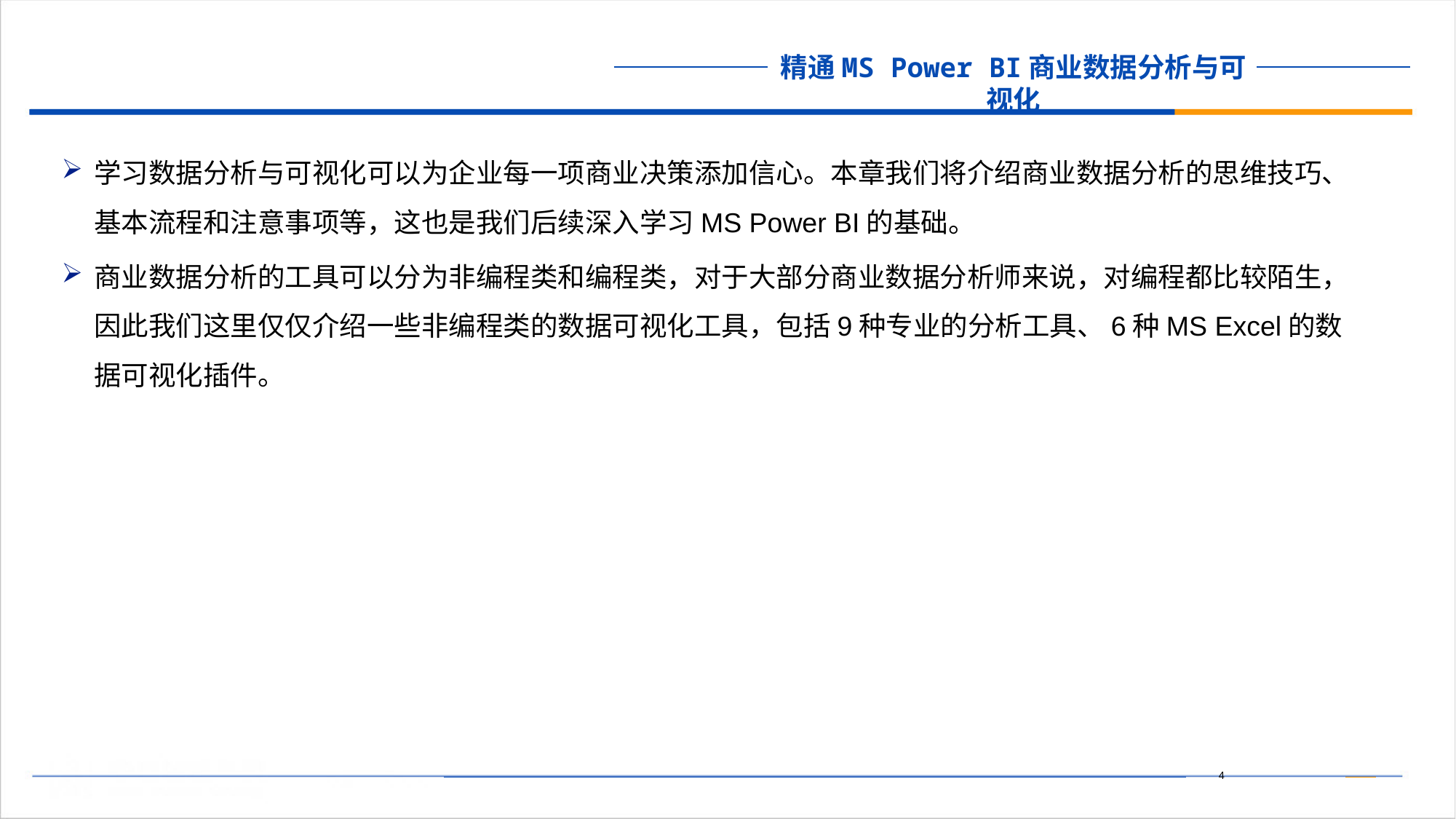

学习数据分析与可视化可以为企业每一项商业决策添加信心。本章我们将介绍商业数据分析的思维技巧、基本流程和注意事项等，这也是我们后续深入学习MS Power BI的基础。
商业数据分析的工具可以分为非编程类和编程类，对于大部分商业数据分析师来说，对编程都比较陌生，因此我们这里仅仅介绍一些非编程类的数据可视化工具，包括9种专业的分析工具、6种MS Excel的数据可视化插件。